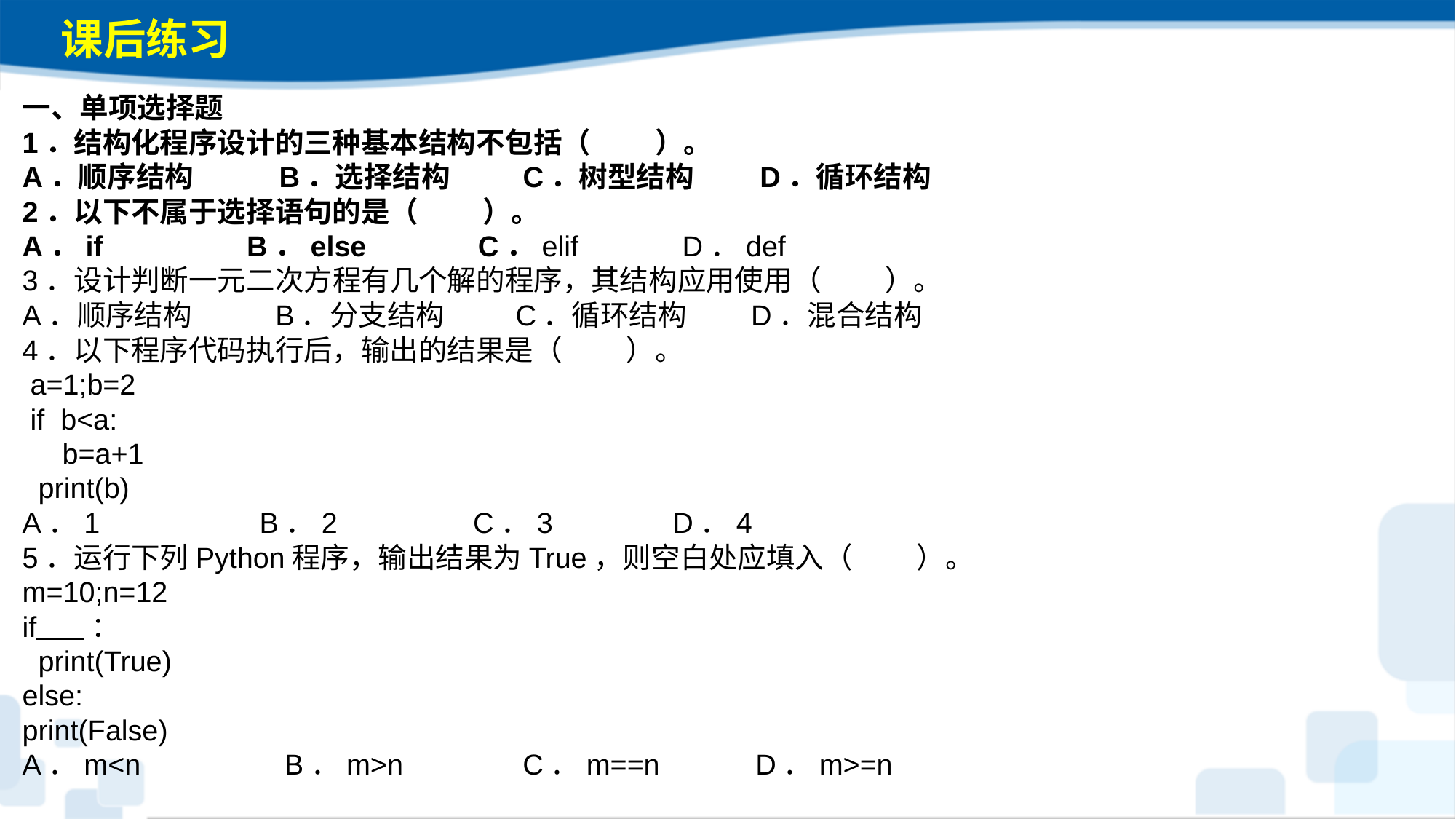

课后练习
一、单项选择题1．结构化程序设计的三种基本结构不包括（　 　）。A．顺序结构            B．选择结构          C．树型结构         D．循环结构2．以下不属于选择语句的是（　 　）。A．if                  B．else              C．elif             D．def3．设计判断一元二次方程有几个解的程序，其结构应用使用（　 　）。A．顺序结构            B．分支结构          C．循环结构         D．混合结构4．以下程序代码执行后，输出的结果是（　 　）。 a=1;b=2 if  b<a:     b=a+1  print(b)A．1                    B．2                 C．3               D．45．运行下列Python程序，输出结果为True，则空白处应填入（　　 ）。m=10;n=12if      ：  print(True)else:print(False)A．m<n                  B．m>n               C．m==n            D．m>=n